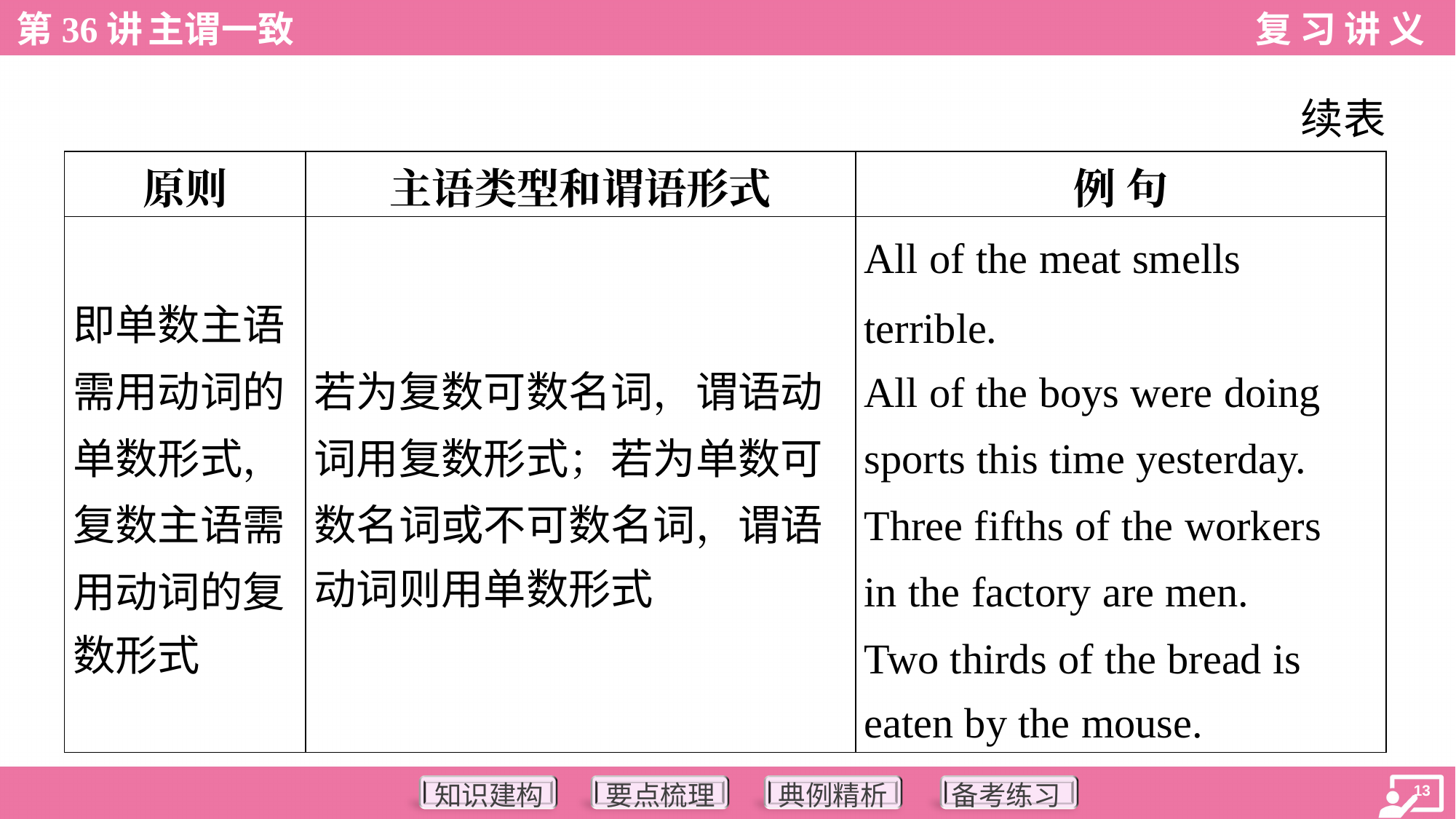

续表
| 原则 | 主语类型和谓语形式 | 例 句 |
| --- | --- | --- |
| 即单数主语 需用动词的 单数形式， 复数主语需 用动词的复 数形式 | 若为复数可数名词，谓语动 词用复数形式；若为单数可 数名词或不可数名词，谓语 动词则用单数形式 | All of the meat smells terrible. All of the boys were doing sports this time yesterday. Three fifths of the workers in the factory are men. Two thirds of the bread is eaten by the mouse. |